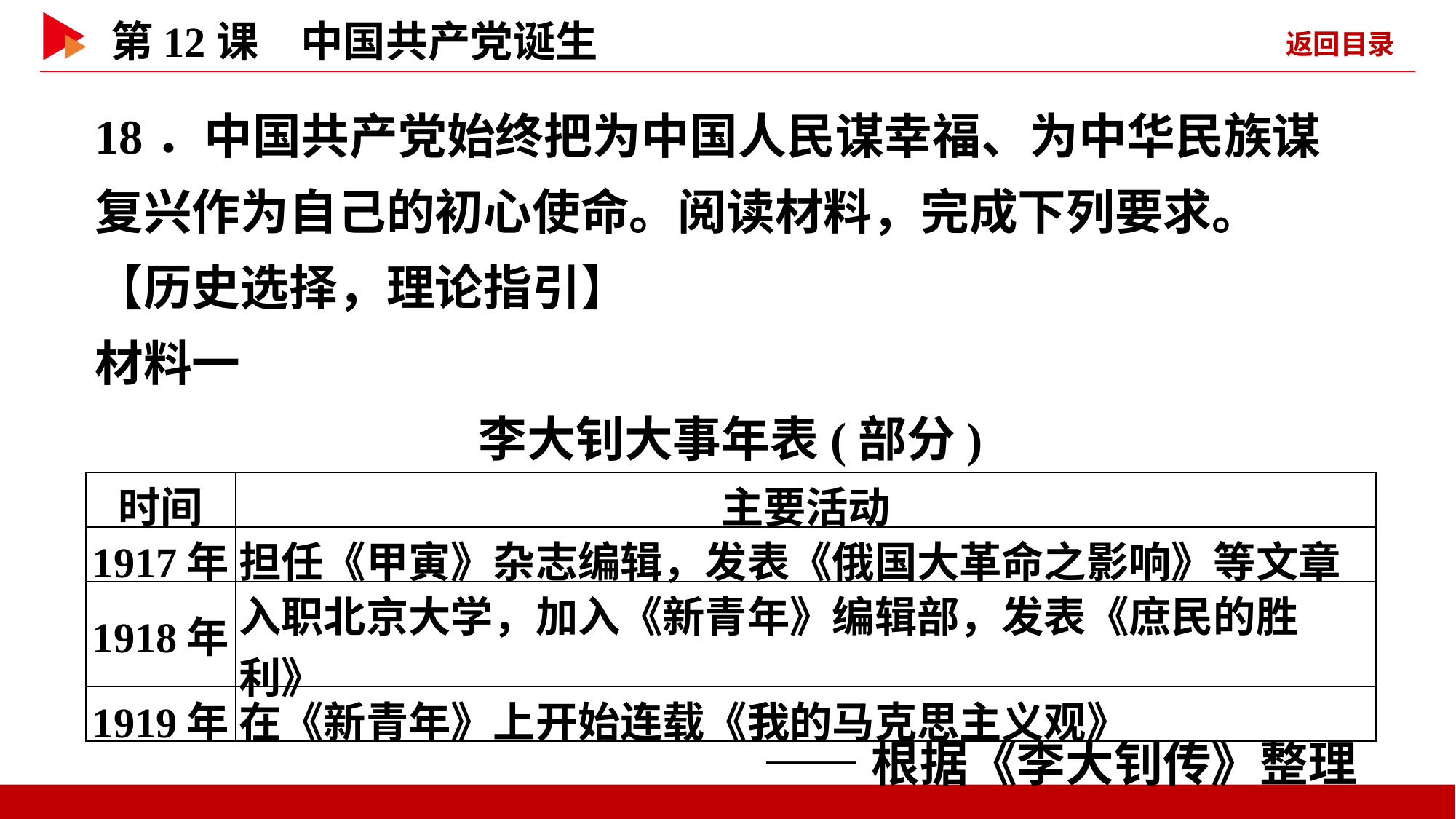

18．中国共产党始终把为中国人民谋幸福、为中华民族谋复兴作为自己的初心使命。阅读材料，完成下列要求。
【历史选择，理论指引】
材料一
李大钊大事年表(部分)
| 时间 | 主要活动 |
| --- | --- |
| 1917年 | 担任《甲寅》杂志编辑，发表《俄国大革命之影响》等文章 |
| 1918年 | 入职北京大学，加入《新青年》编辑部，发表《庶民的胜利》 |
| 1919年 | 在《新青年》上开始连载《我的马克思主义观》 |
——根据《李大钊传》整理